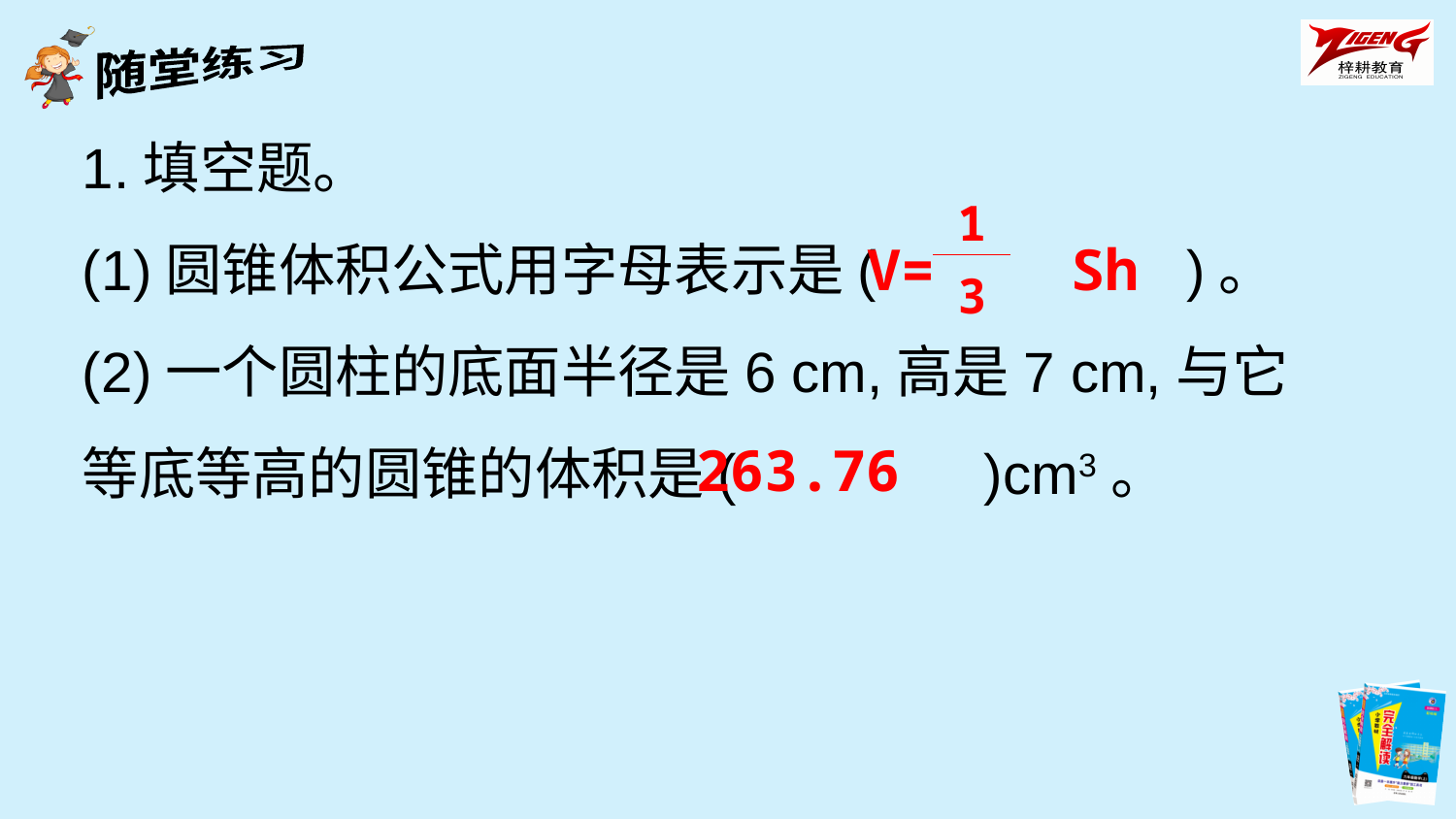

1.填空题。
(1)圆锥体积公式用字母表示是(　　　　　)。
(2)一个圆柱的底面半径是6 cm,高是7 cm,与它等底等高的圆锥的体积是(　　    　)cm3。
| 1 |
| --- |
| 3 |
V=    Sh
263.76